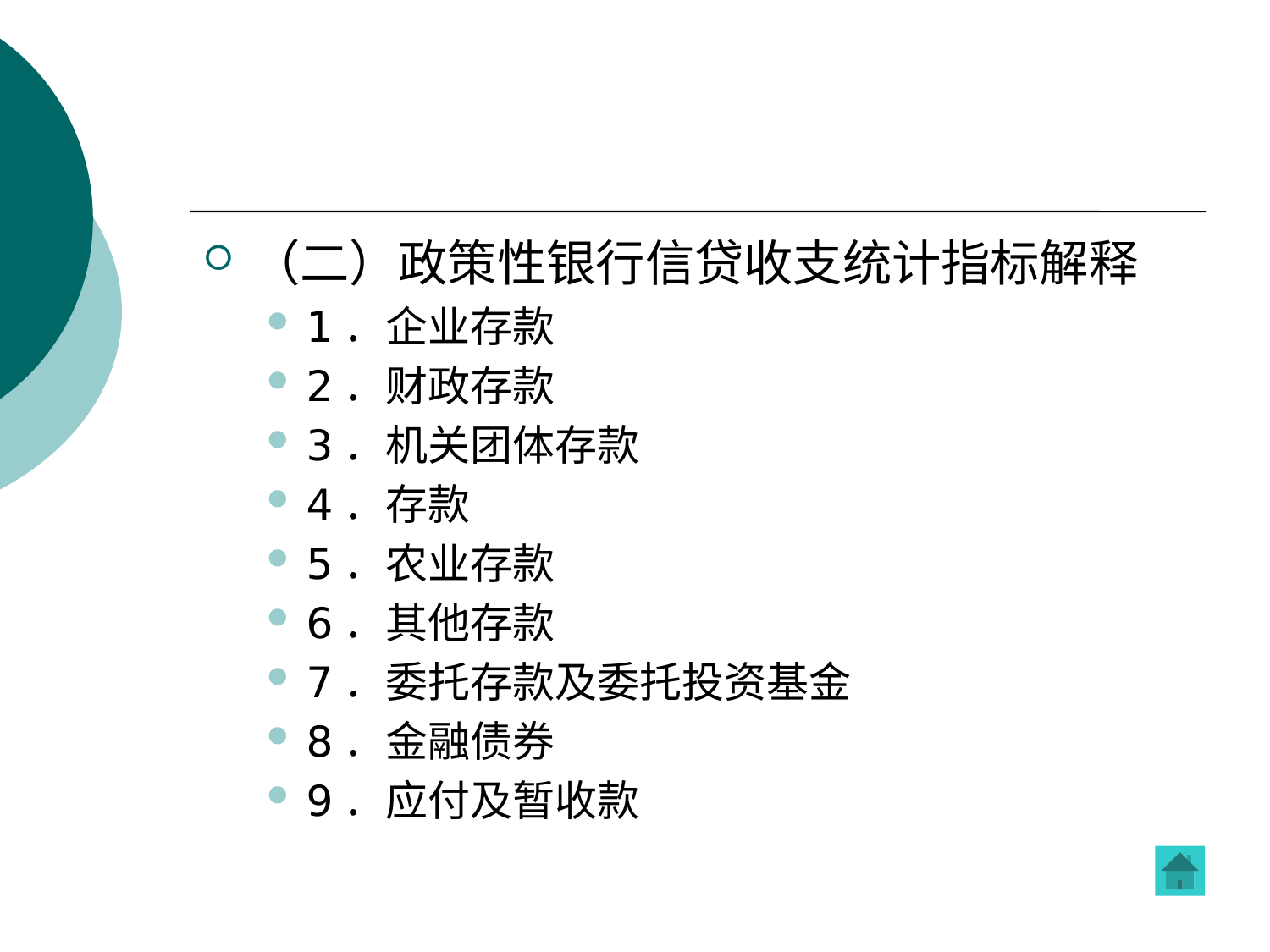

#
（二）政策性银行信贷收支统计指标解释
1．企业存款
2．财政存款
3．机关团体存款
4．存款
5．农业存款
6．其他存款
7．委托存款及委托投资基金
8．金融债券
9．应付及暂收款